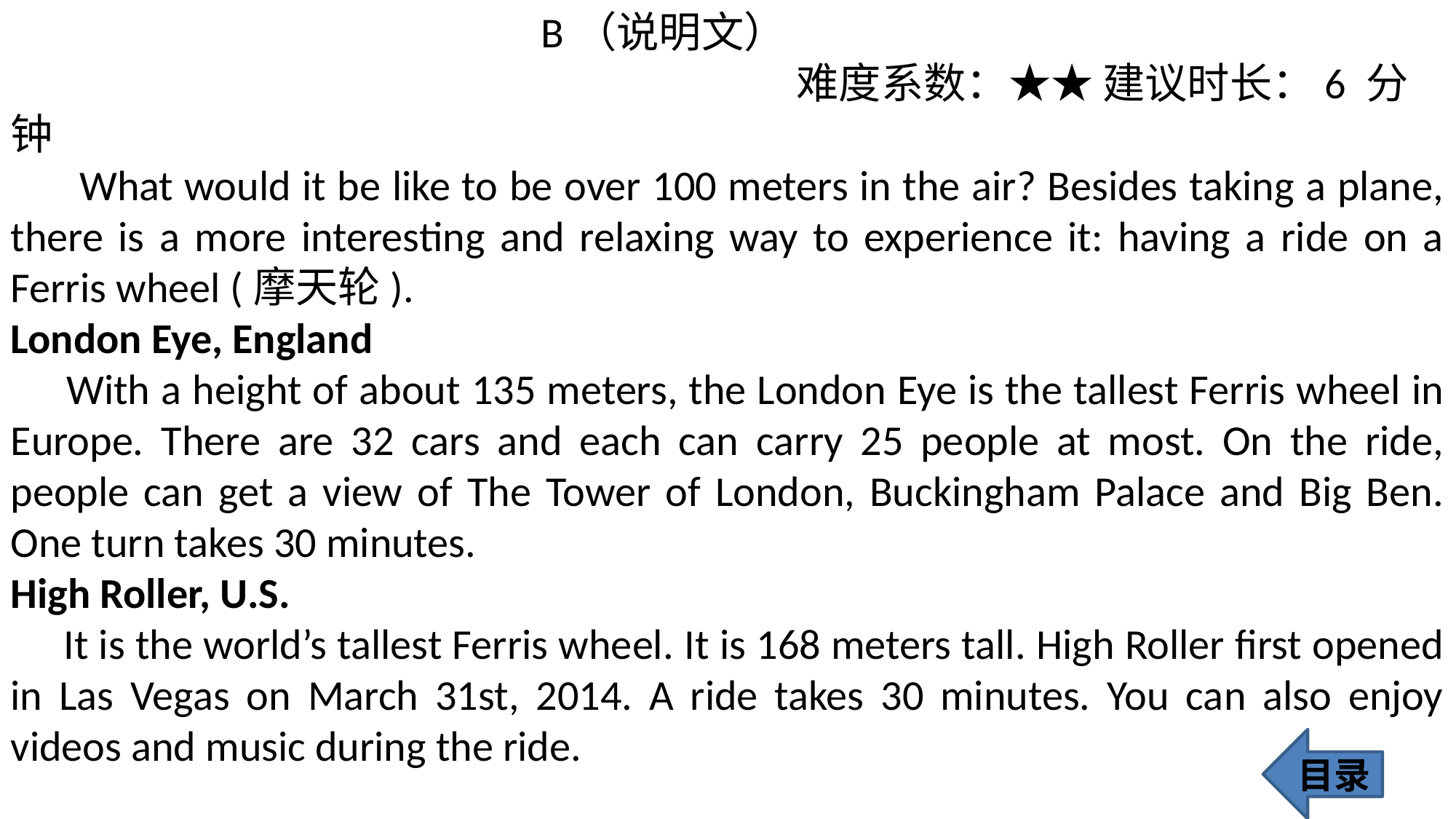

B（说明文）
                                                                                  难度系数：★★ 建议时长：6 分钟
      What would it be like to be over 100 meters in the air? Besides taking a plane, there is a more interesting and relaxing way to experience it: having a ride on a Ferris wheel (摩天轮).
London Eye, England
     With a height of about 135 meters, the London Eye is the tallest Ferris wheel in Europe. There are 32 cars and each can carry 25 people at most. On the ride, people can get a view of The Tower of London, Buckingham Palace and Big Ben. One turn takes 30 minutes.
High Roller, U.S.
     It is the world’s tallest Ferris wheel. It is 168 meters tall. High Roller first opened in Las Vegas on March 31st, 2014. A ride takes 30 minutes. You can also enjoy videos and music during the ride.
目录
170